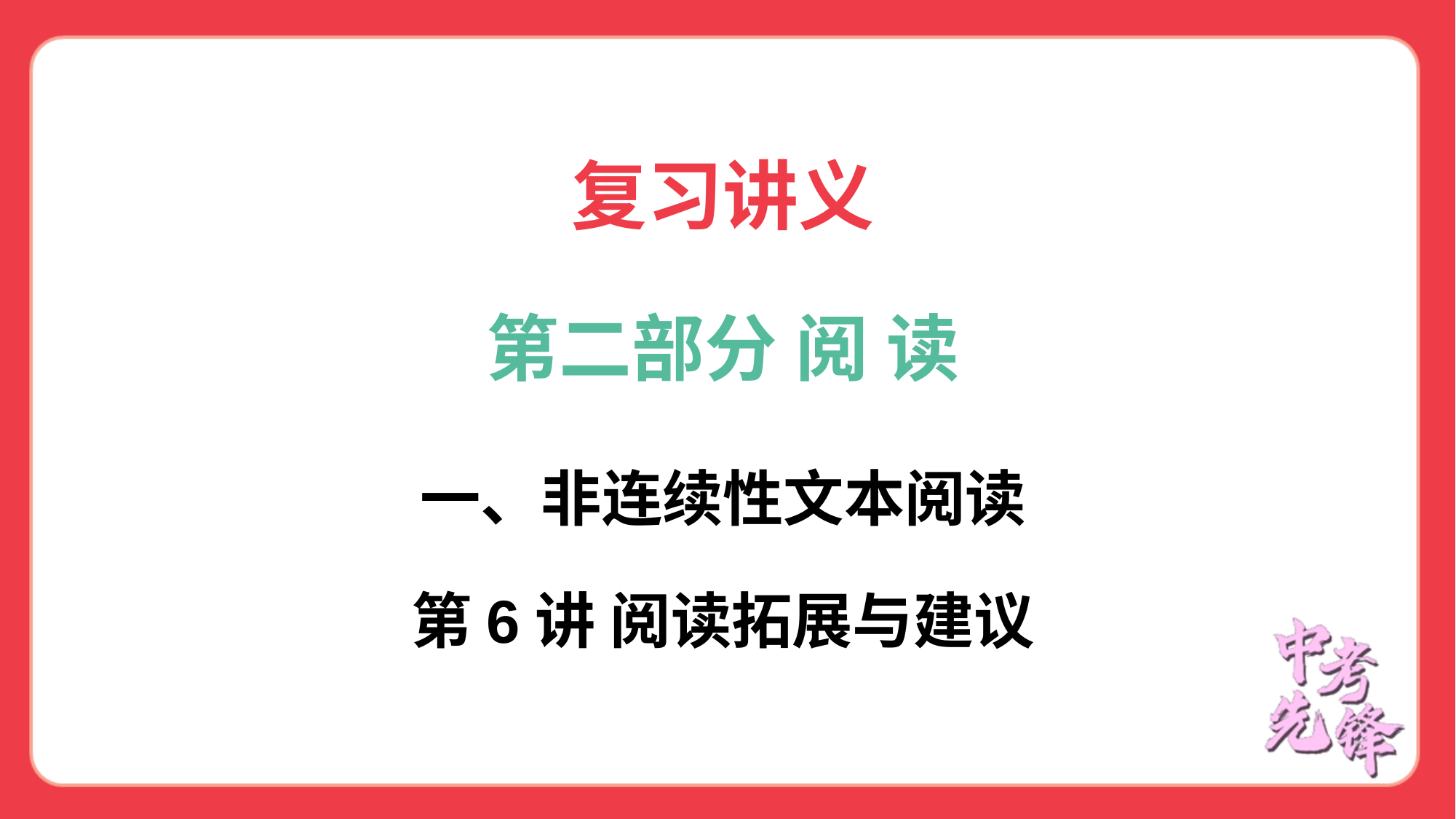

复习讲义
第二部分 阅 读
一、非连续性文本阅读
第6讲 阅读拓展与建议